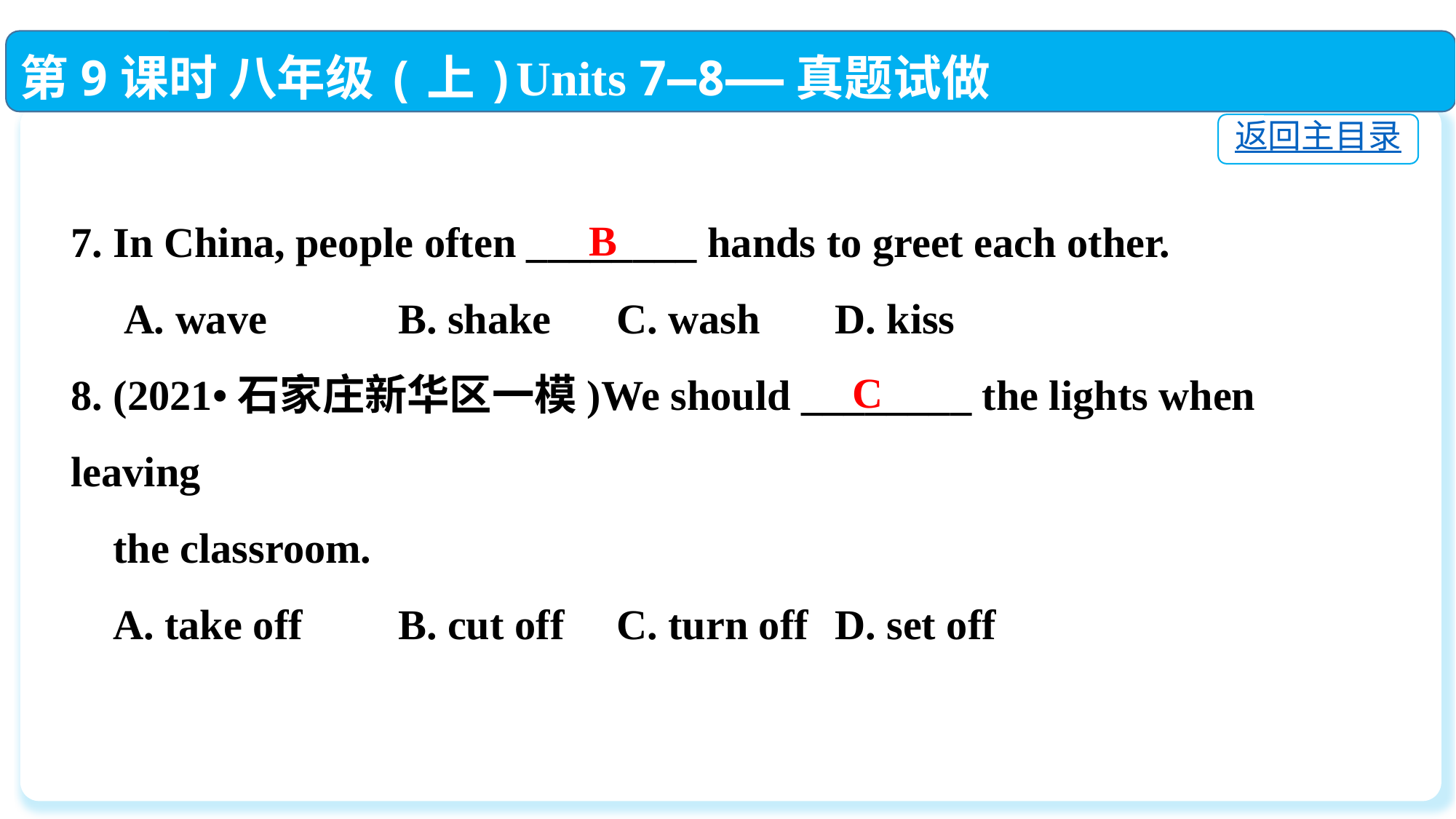

第9课时 八年级(上)Units 7—8——真题试做

返回主目录
7. In China, people often ________ hands to greet each other.
     A. wave　	B. shake　	C. wash　	D. kiss
8. (2021•石家庄新华区一模)We should ________ the lights when leaving
    the classroom.
    A. take off	B. cut off	C. turn off	D. set off
B
C